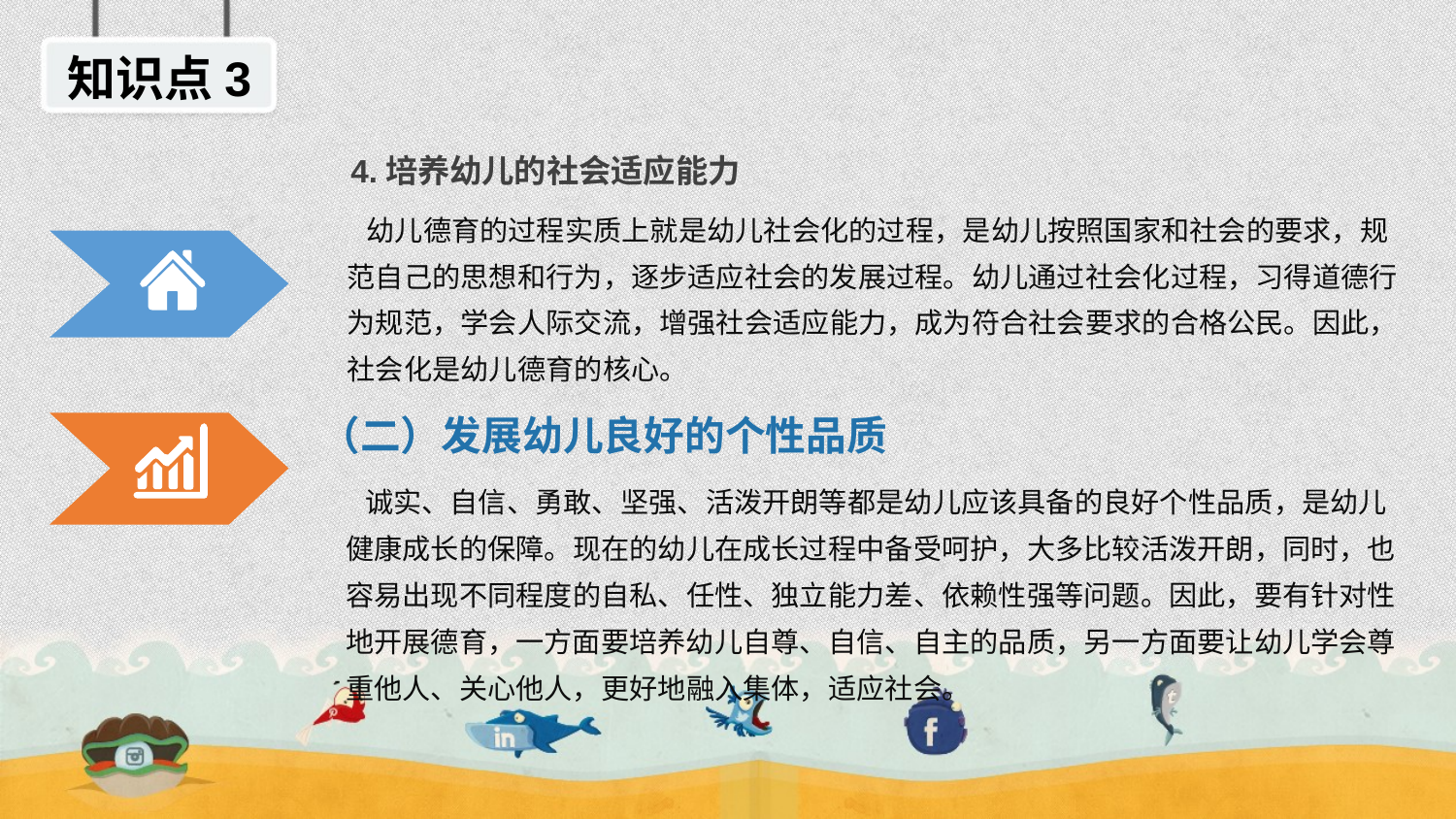

知识点3
4.培养幼儿的社会适应能力
  幼儿德育的过程实质上就是幼儿社会化的过程，是幼儿按照国家和社会的要求，规范自己的思想和行为，逐步适应社会的发展过程。幼儿通过社会化过程，习得道德行为规范，学会人际交流，增强社会适应能力，成为符合社会要求的合格公民。因此，社会化是幼儿德育的核心。

（二）发展幼儿良好的个性品质

  诚实、自信、勇敢、坚强、活泼开朗等都是幼儿应该具备的良好个性品质，是幼儿健康成长的保障。现在的幼儿在成长过程中备受呵护，大多比较活泼开朗，同时，也容易出现不同程度的自私、任性、独立能力差、依赖性强等问题。因此，要有针对性地开展德育，一方面要培养幼儿自尊、自信、自主的品质，另一方面要让幼儿学会尊重他人、关心他人，更好地融入集体，适应社会。